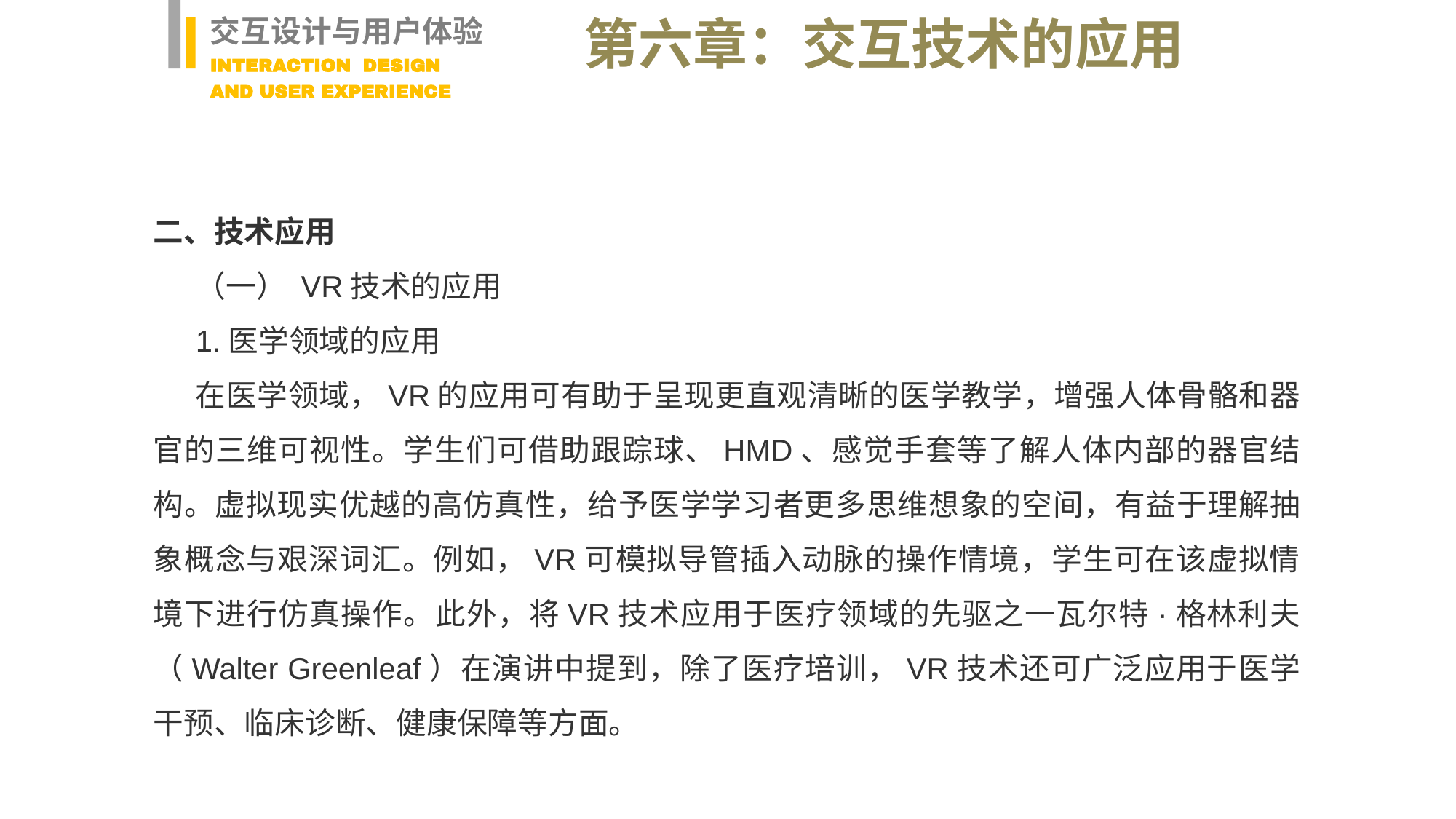

交互设计与用户体验
INTERACTION  DESIGN
AND USER EXPERIENCE
第六章：交互技术的应用

二、技术应用
（一） VR技术的应用
1.医学领域的应用
在医学领域，VR的应用可有助于呈现更直观清晰的医学教学，增强人体骨骼和器官的三维可视性。学生们可借助跟踪球、HMD、感觉手套等了解人体内部的器官结构。虚拟现实优越的高仿真性，给予医学学习者更多思维想象的空间，有益于理解抽象概念与艰深词汇。例如，VR可模拟导管插入动脉的操作情境，学生可在该虚拟情境下进行仿真操作。此外，将VR技术应用于医疗领域的先驱之一瓦尔特·格林利夫（Walter Greenleaf）在演讲中提到，除了医疗培训，VR技术还可广泛应用于医学干预、临床诊断、健康保障等方面。